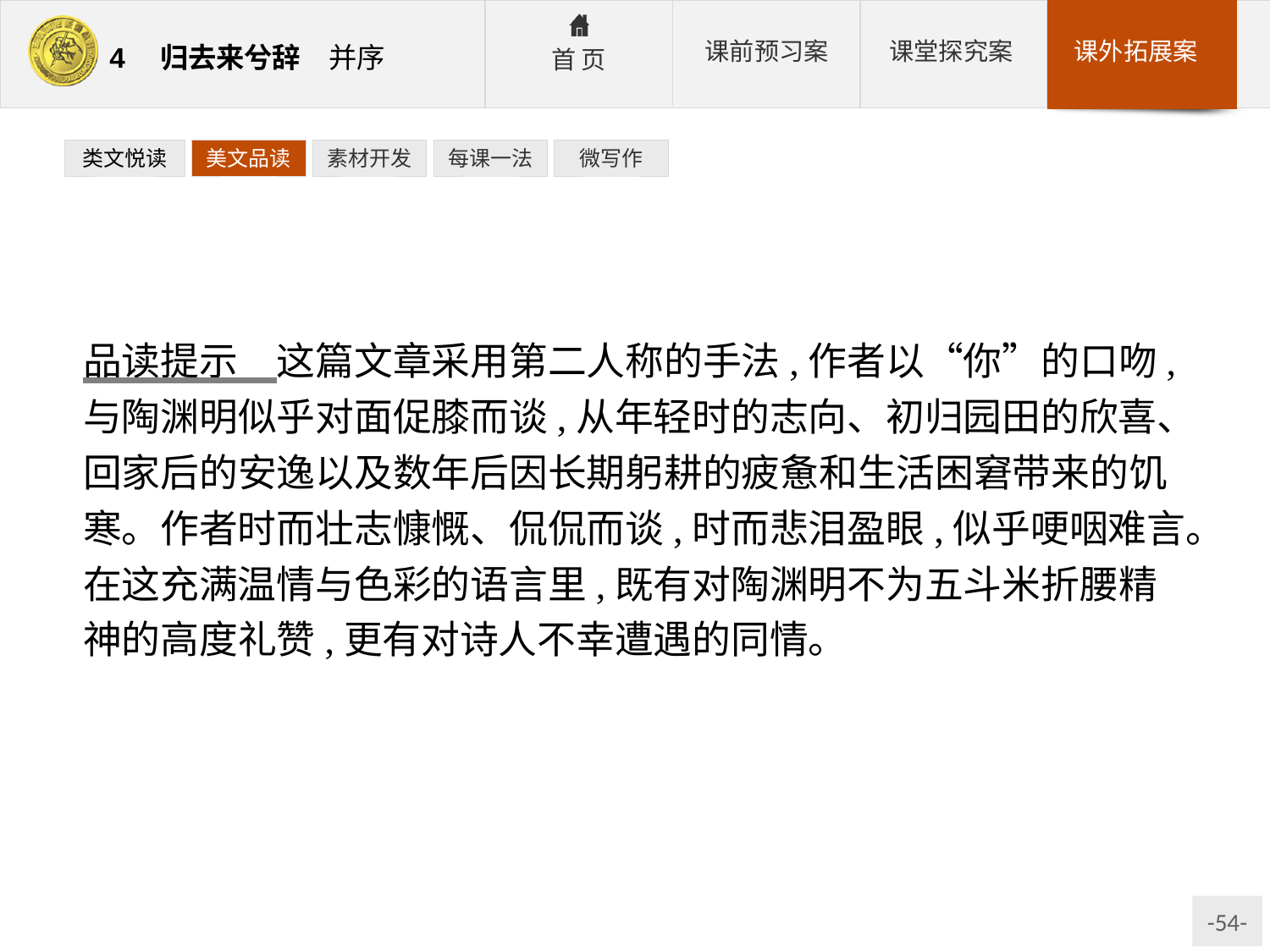

类文悦读
美文品读
素材开发
每课一法
微写作
品读提示　这篇文章采用第二人称的手法,作者以“你”的口吻,与陶渊明似乎对面促膝而谈,从年轻时的志向、初归园田的欣喜、回家后的安逸以及数年后因长期躬耕的疲惫和生活困窘带来的饥寒。作者时而壮志慷慨、侃侃而谈,时而悲泪盈眼,似乎哽咽难言。在这充满温情与色彩的语言里,既有对陶渊明不为五斗米折腰精神的高度礼赞,更有对诗人不幸遭遇的同情。